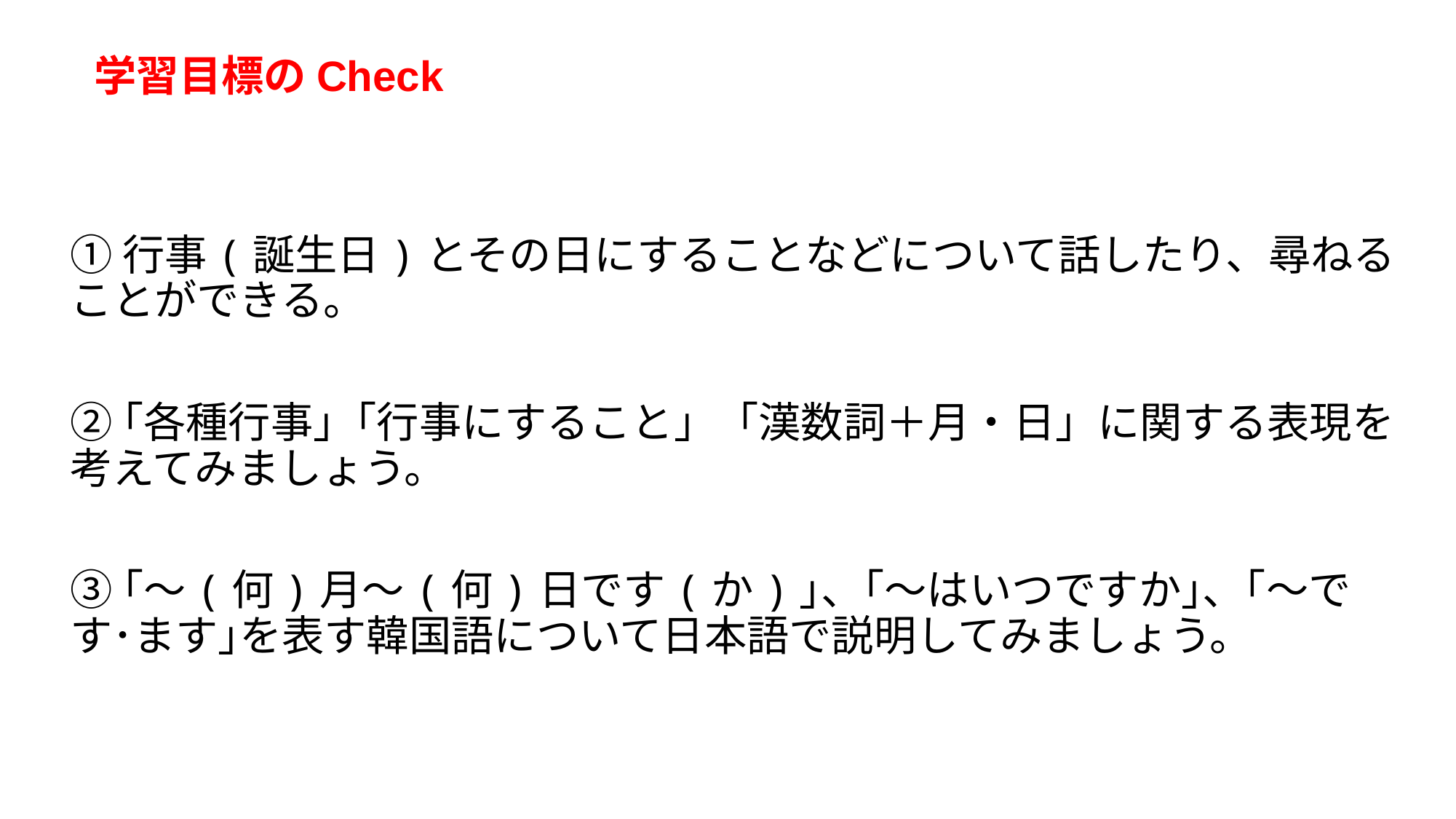

# 学習目標のCheck

①行事(誕生日)とその日にすることなどについて話したり、尋ねることができる。

②｢各種行事｣「行事にすること」「漢数詞＋月・日」に関する表現を考えてみましょう。

③｢～(何)月～(何)日です(か)｣、｢～はいつですか｣、｢～です･ます｣を表す韓国語について日本語で説明してみましょう。